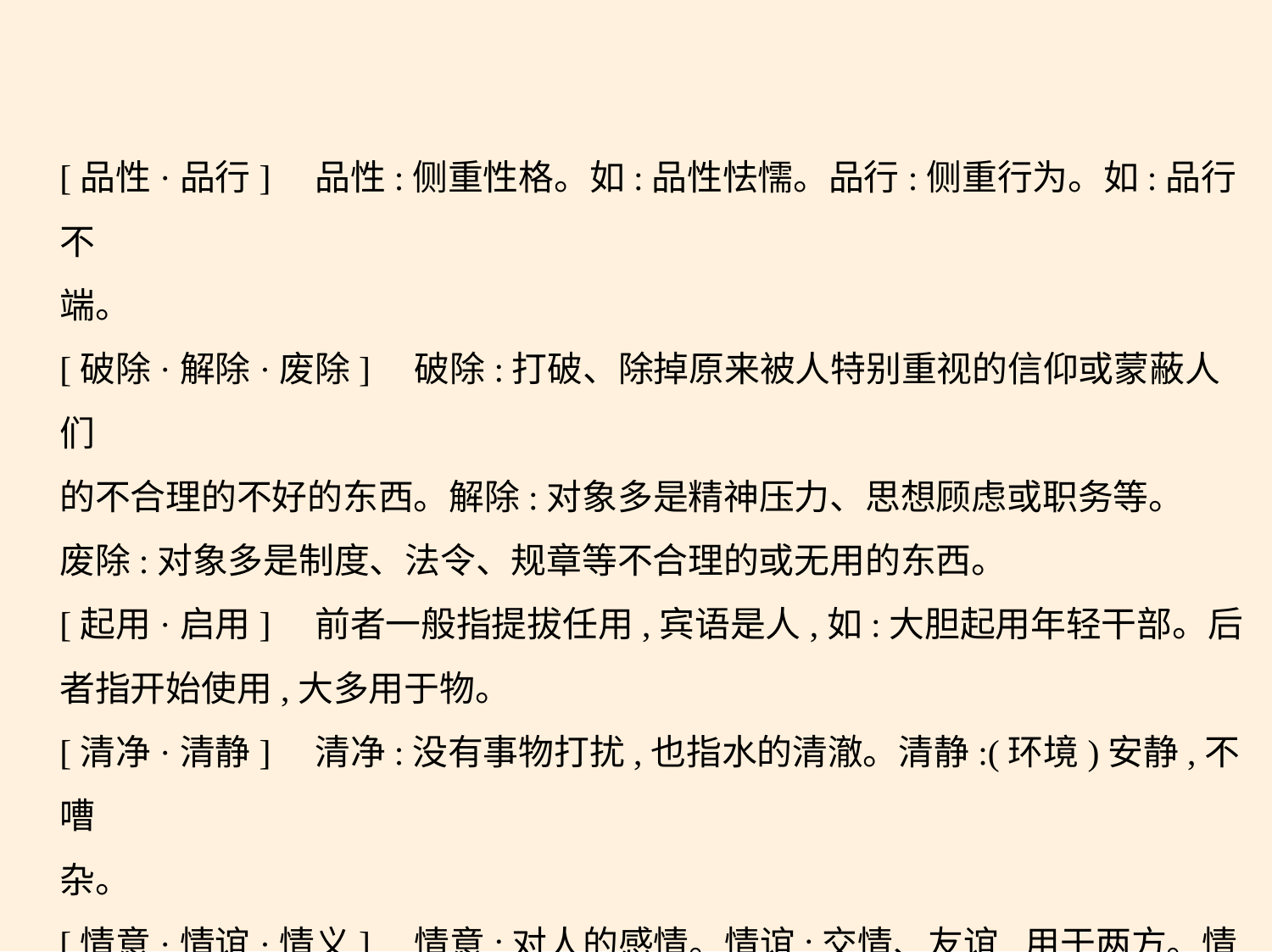

[品性·品行]　品性:侧重性格。如:品性怯懦。品行:侧重行为。如:品行不
端。
[破除·解除·废除]　破除:打破、除掉原来被人特别重视的信仰或蒙蔽人们
的不合理的不好的东西。解除:对象多是精神压力、思想顾虑或职务等。
废除:对象多是制度、法令、规章等不合理的或无用的东西。
[起用·启用]　前者一般指提拔任用,宾语是人,如:大胆起用年轻干部。后
者指开始使用,大多用于物。
[清净·清静]　清净:没有事物打扰,也指水的清澈。清静:(环境)安静,不嘈
杂。
[情意·情谊·情义]　情意:对人的感情。情谊:交情、友谊,用于两方。情义:
亲属、同志、朋友相互间应有的感情。
[请教·领教]　请教:请求指教。领教:多指在接受了别人的教益或欣赏了别